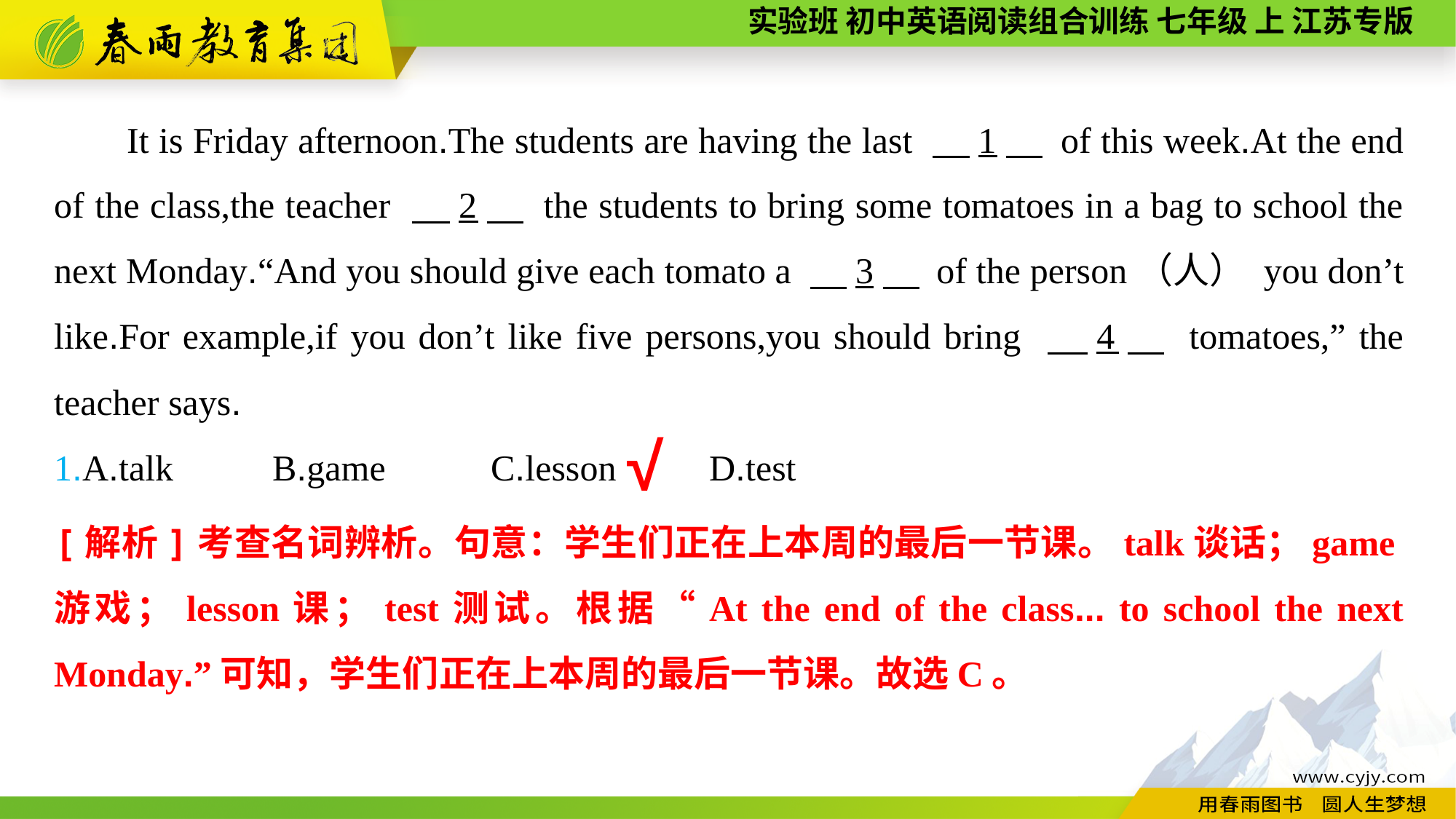

It is Friday afternoon.The students are having the last 　1　 of this week.At the end of the class,the teacher 　2　 the students to bring some tomatoes in a bag to school the next Monday.“And you should give each tomato a 　3　 of the person（人） you don’t like.For example,if you don’t like five persons,you should bring 　4　 tomatoes,” the teacher says.
1.A.talk	B.game	C.lesson	D.test
√
[解析]考查名词辨析。句意：学生们正在上本周的最后一节课。talk谈话；game游戏；lesson课；test测试。根据“At the end of the class... to school the next Monday.”可知，学生们正在上本周的最后一节课。故选C。